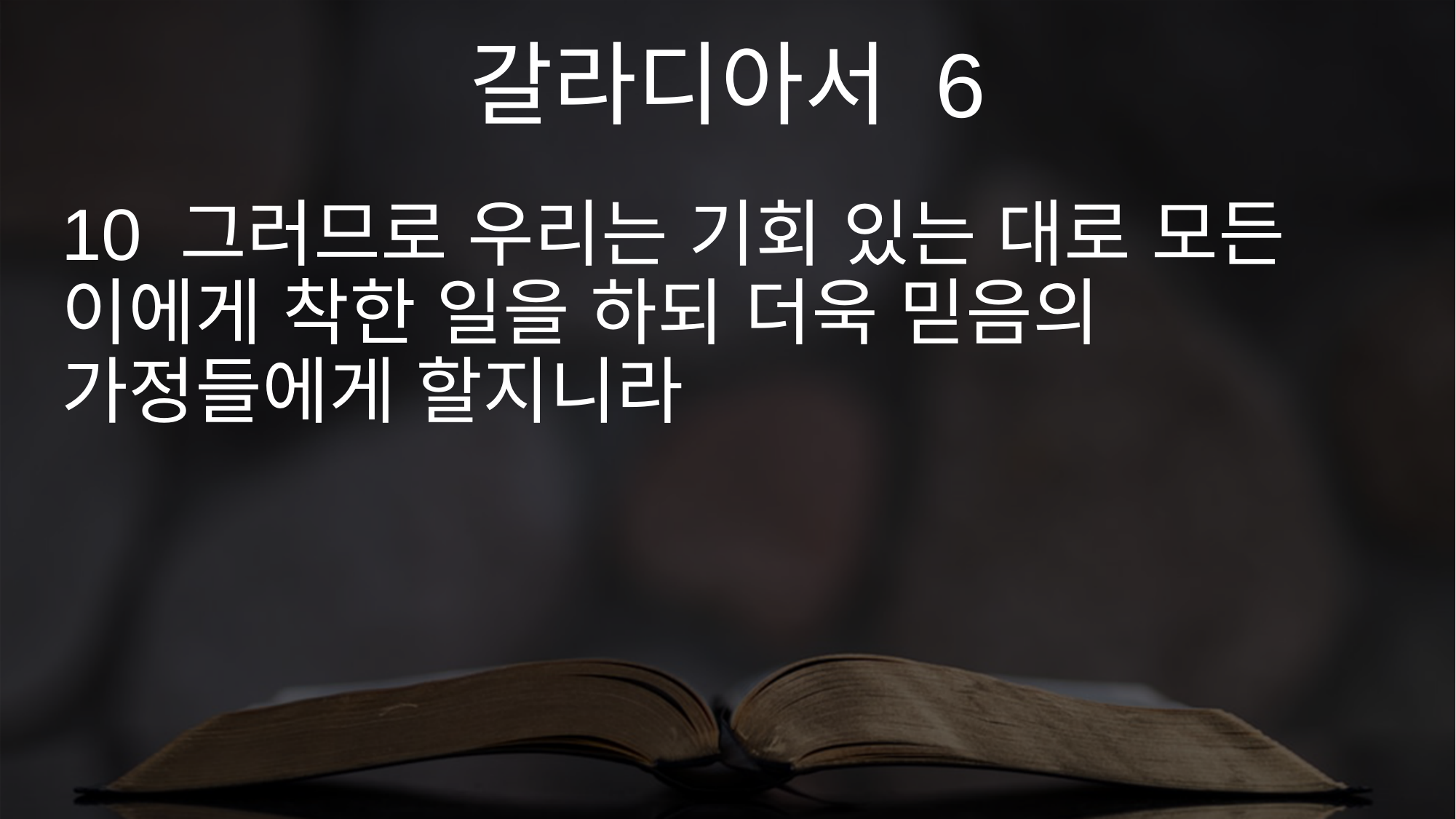

갈라디아서 6
10 그러므로 우리는 기회 있는 대로 모든 이에게 착한 일을 하되 더욱 믿음의 가정들에게 할지니라